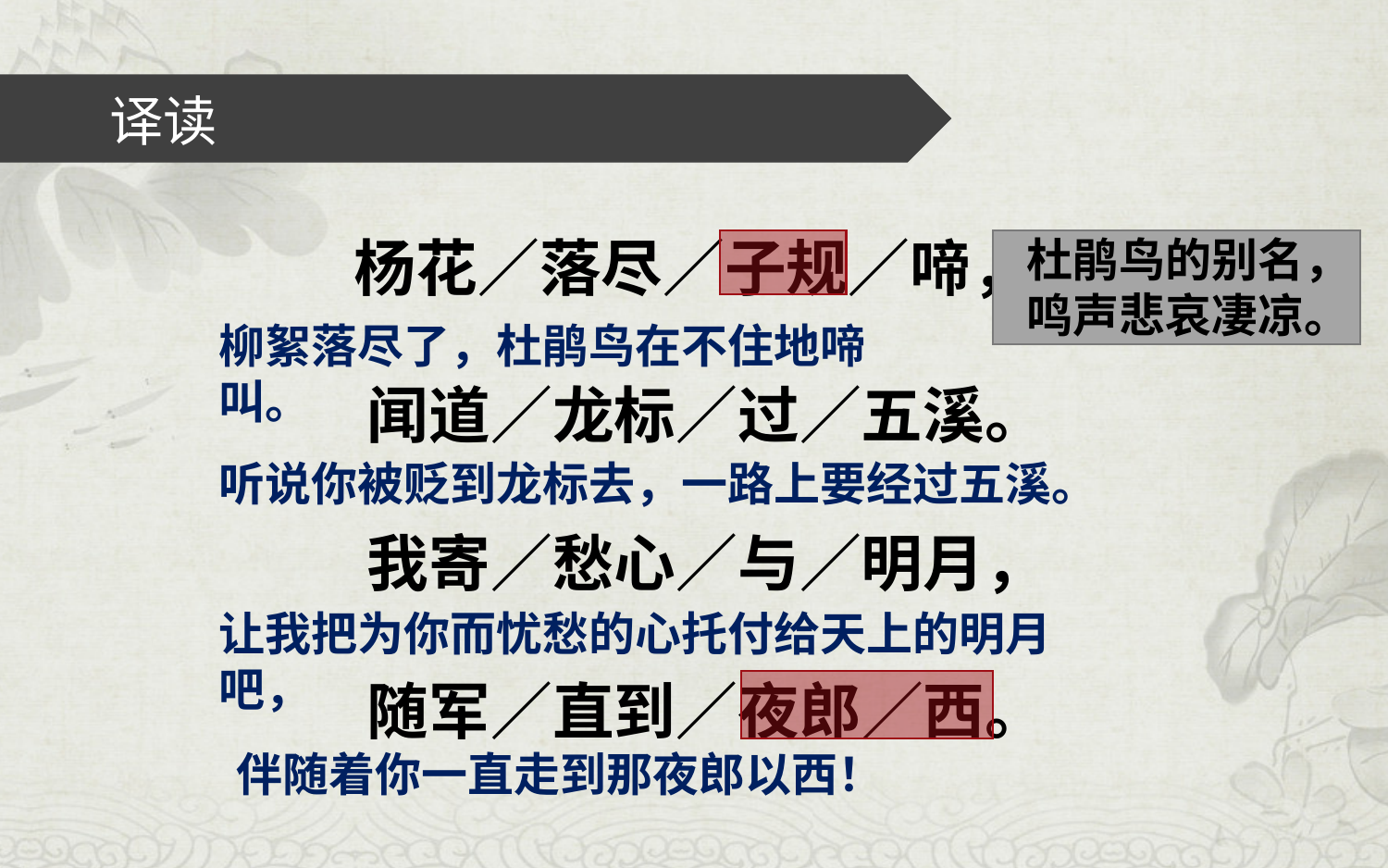

杨花／落尽／子规／啼，
闻道／龙标／过／五溪。
我寄／愁心／与／明月，
随军／直到／夜郎／西。
译读
杜鹃鸟的别名，鸣声悲哀凄凉。

柳絮落尽了，杜鹃鸟在不住地啼叫。
听说你被贬到龙标去，一路上要经过五溪。
让我把为你而忧愁的心托付给天上的明月吧，

伴随着你一直走到那夜郎以西！